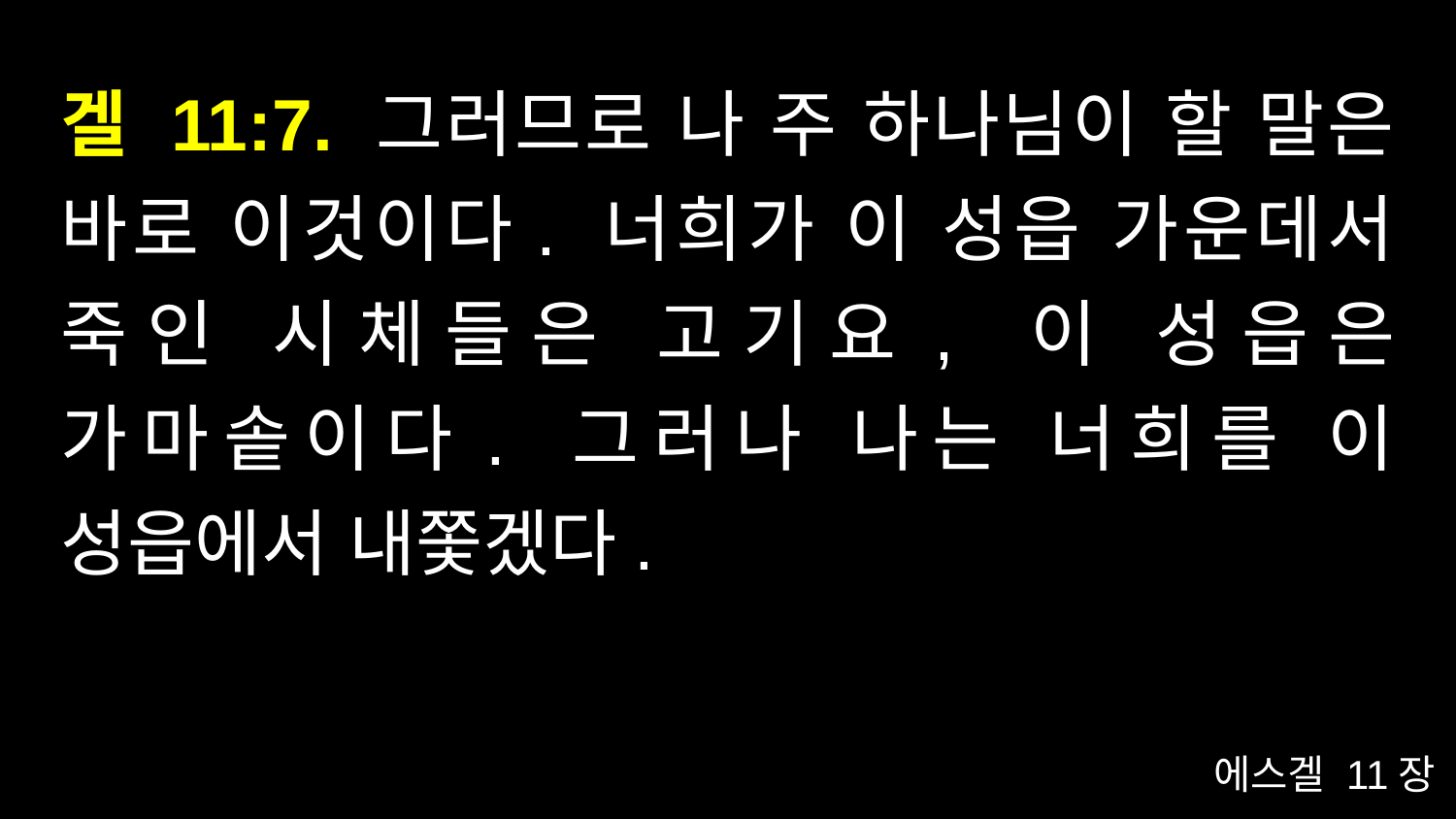

# 겔 11:7. 그러므로 나 주 하나님이 할 말은 바로 이것이다. 너희가 이 성읍 가운데서 죽인 시체들은 고기요, 이 성읍은 가마솥이다. 그러나 나는 너희를 이 성읍에서 내쫓겠다.
에스겔 11장